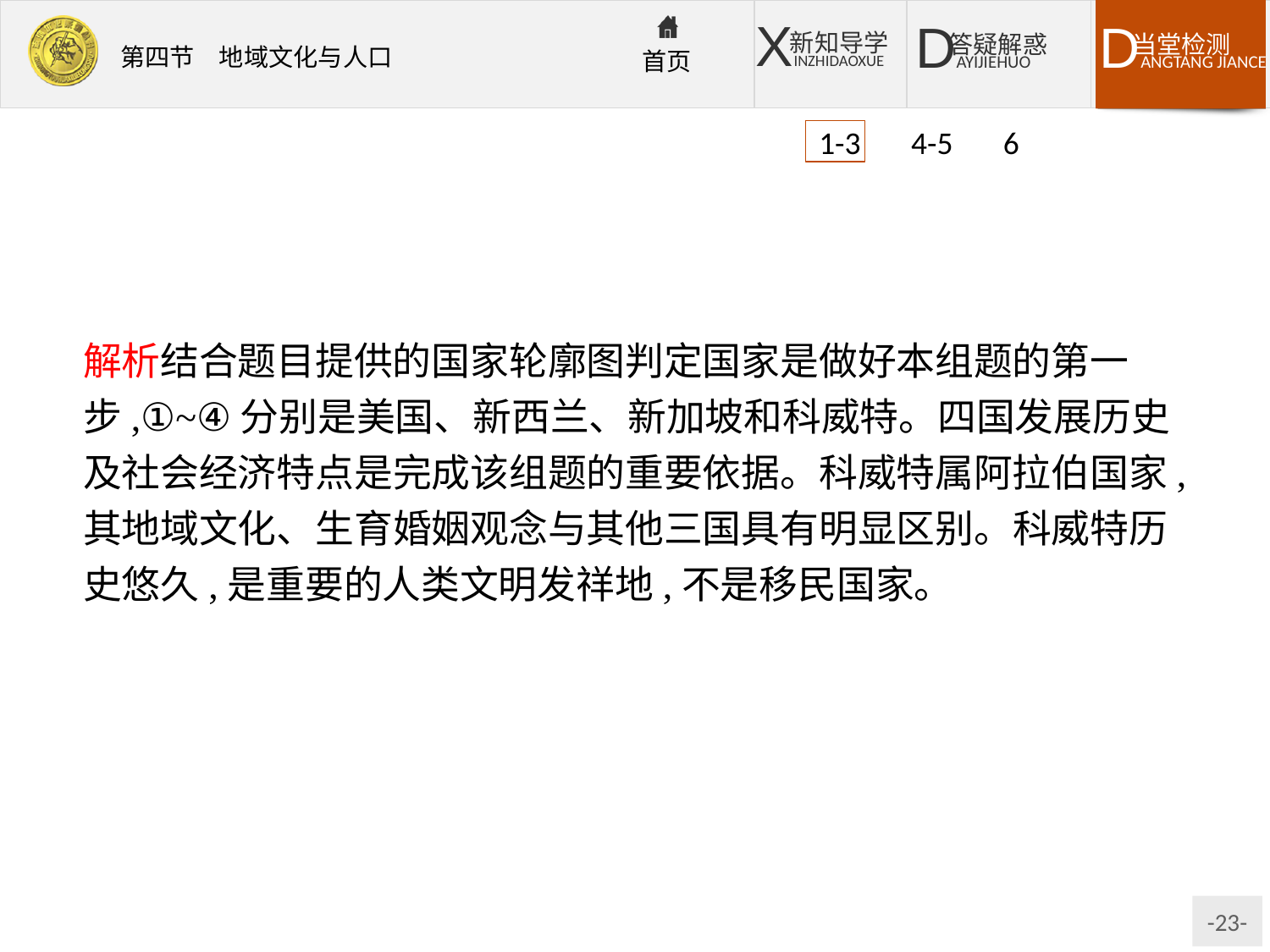

1-3       4-5       6

解析结合题目提供的国家轮廓图判定国家是做好本组题的第一步,①~④分别是美国、新西兰、新加坡和科威特。四国发展历史及社会经济特点是完成该组题的重要依据。科威特属阿拉伯国家,其地域文化、生育婚姻观念与其他三国具有明显区别。科威特历史悠久,是重要的人类文明发祥地,不是移民国家。
答案1.D　2.D　3.D